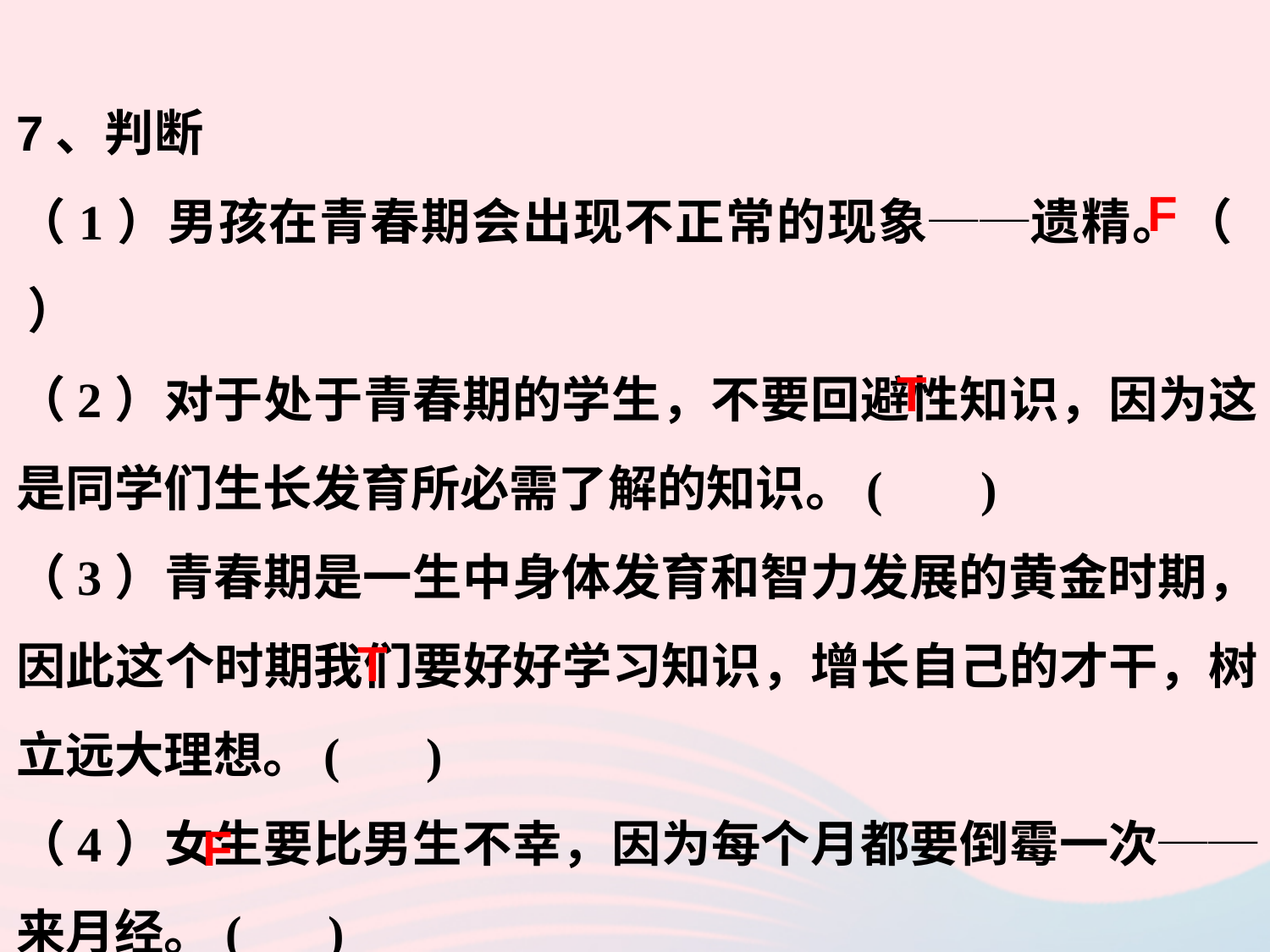

7、判断
（1）男孩在青春期会出现不正常的现象──遗精。（    ）
（2）对于处于青春期的学生，不要回避性知识，因为这是同学们生长发育所必需了解的知识。(        )
（3）青春期是一生中身体发育和智力发展的黄金时期，因此这个时期我们要好好学习知识，增长自己的才干，树立远大理想。(       )
（4）女生要比男生不幸，因为每个月都要倒霉一次──来月经。(       )
F
T
T
F